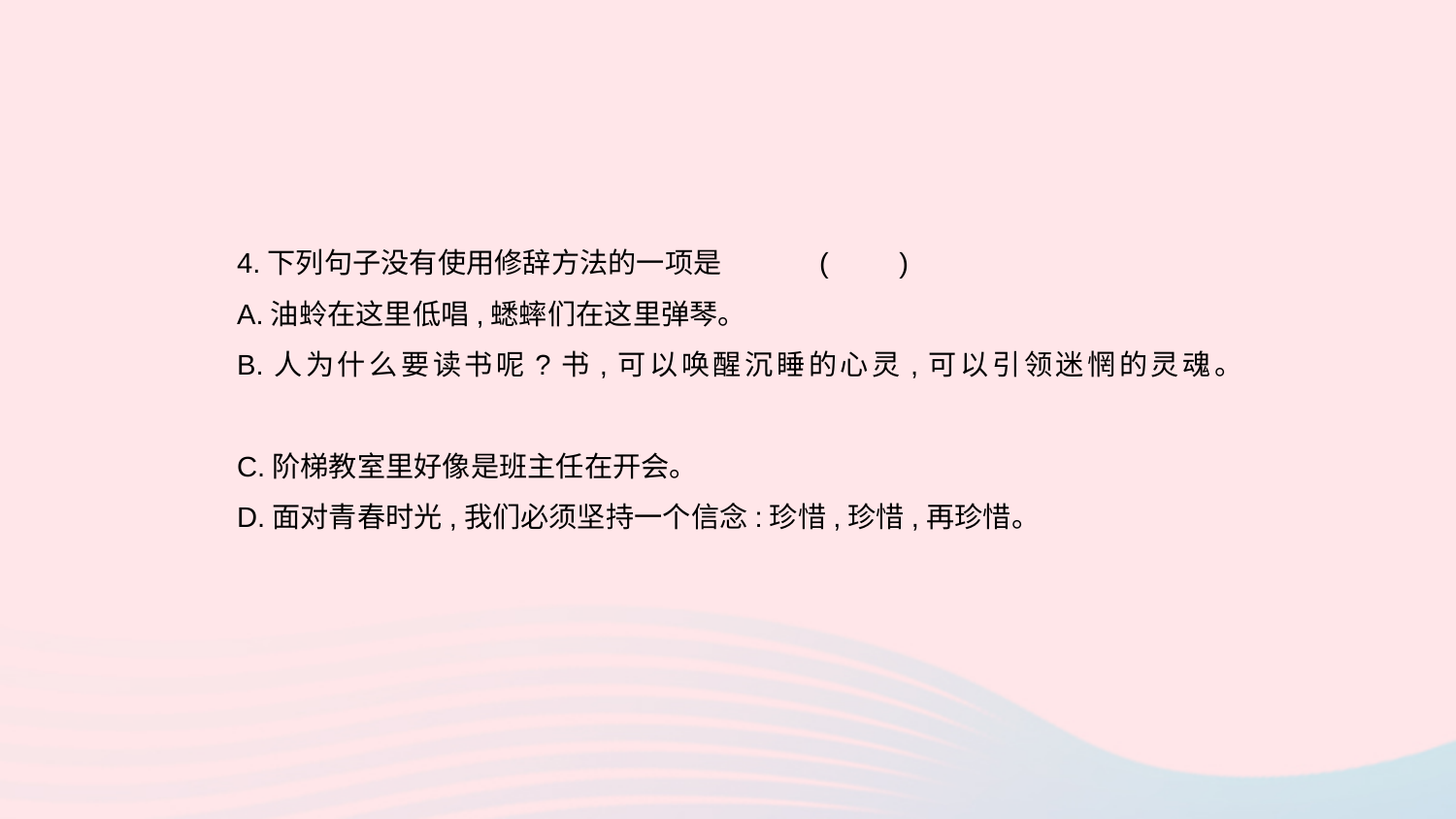

4.下列句子没有使用修辞方法的一项是	(　　)
A.油蛉在这里低唱,蟋蟀们在这里弹琴。
B.人为什么要读书呢?书,可以唤醒沉睡的心灵,可以引领迷惘的灵魂。
C.阶梯教室里好像是班主任在开会。
D.面对青春时光,我们必须坚持一个信念:珍惜,珍惜,再珍惜。